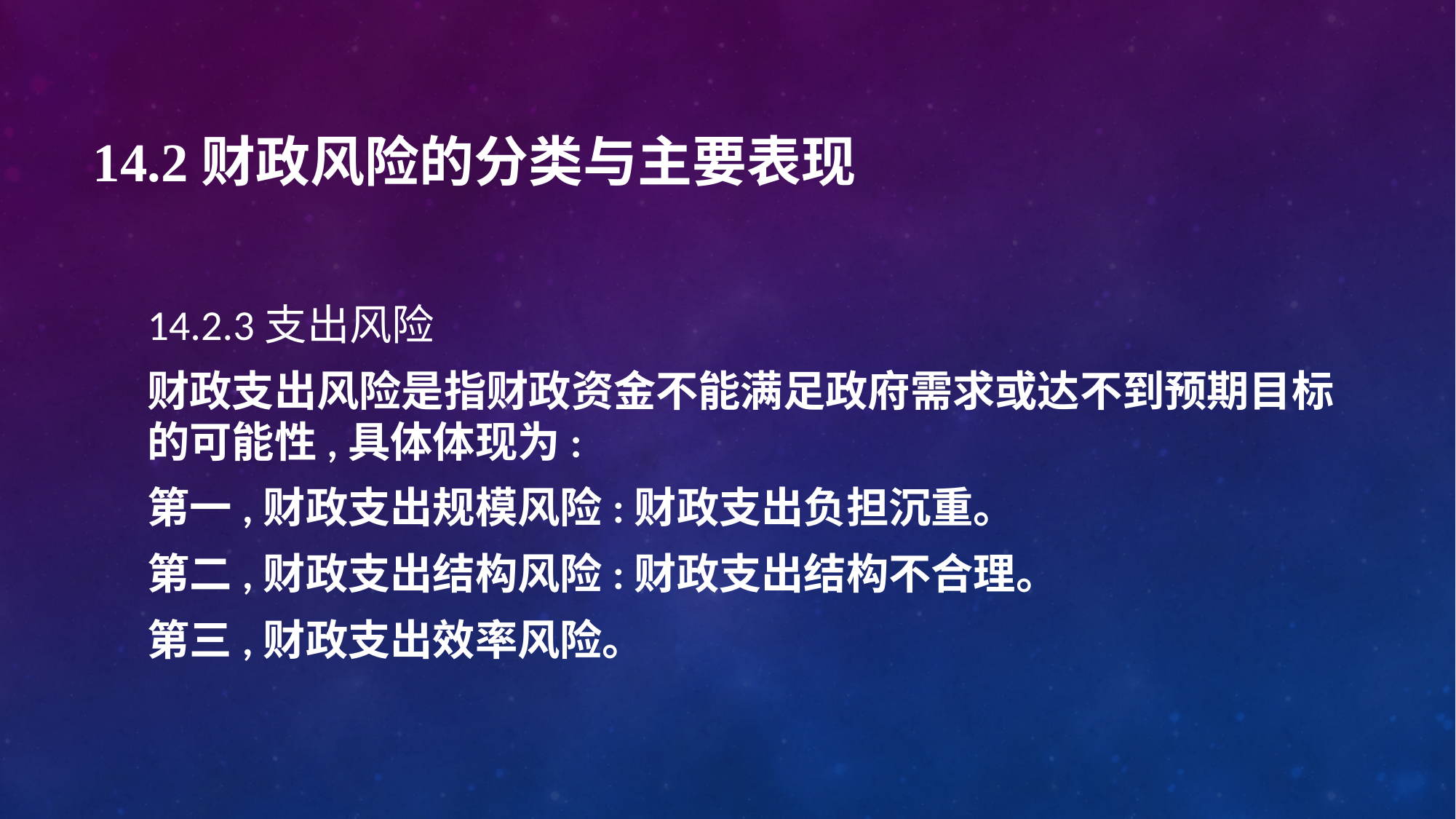

# 14.2财政风险的分类与主要表现
14.2.3支出风险
财政支出风险是指财政资金不能满足政府需求或达不到预期目标的可能性,具体体现为:
第一,财政支出规模风险:财政支出负担沉重。
第二,财政支出结构风险:财政支出结构不合理。
第三,财政支出效率风险。